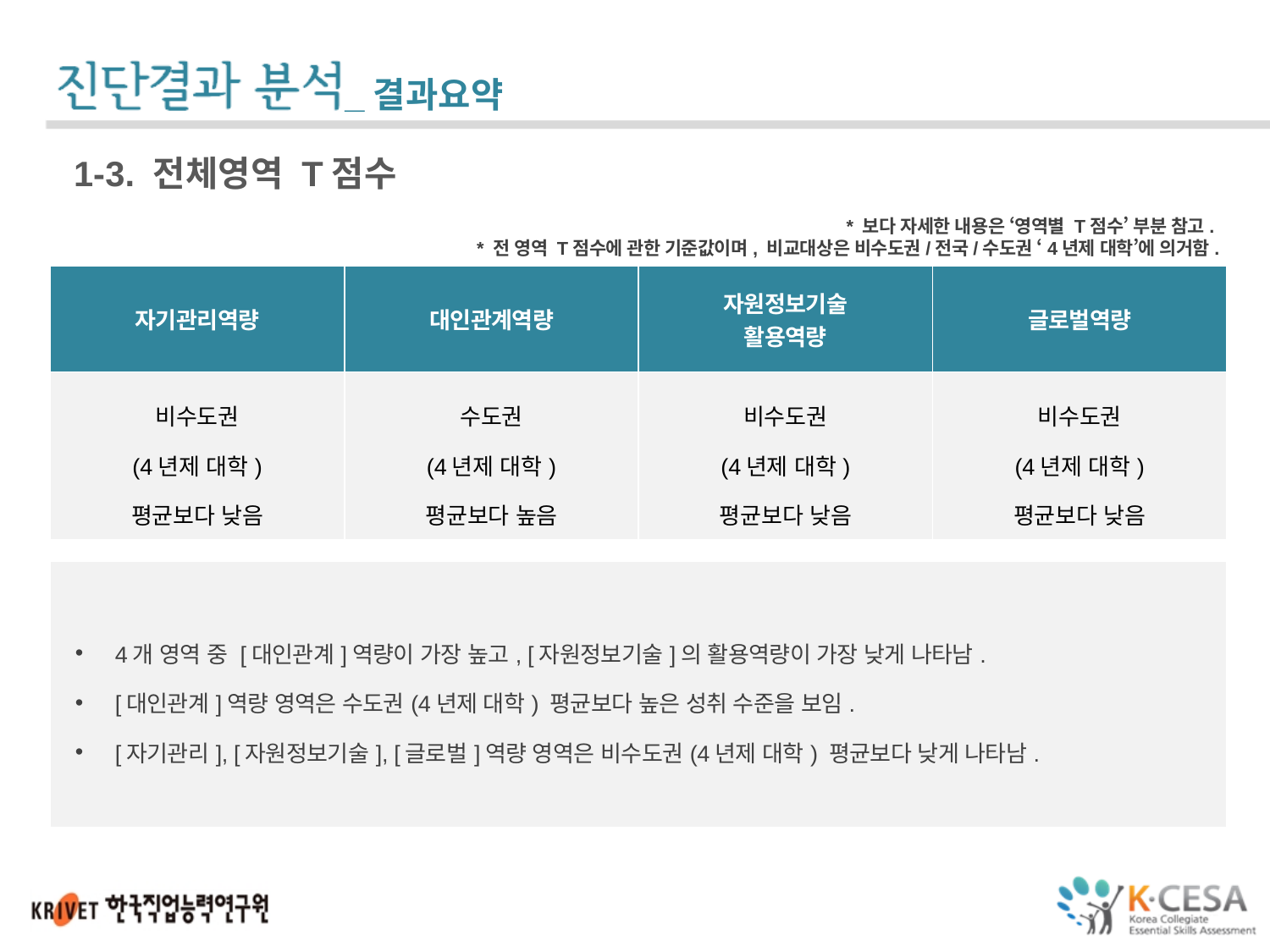

_결과요약
1-3. 전체영역 T점수
* 보다 자세한 내용은 ‘영역별 T점수’ 부분 참고.
* 전 영역 T점수에 관한 기준값이며, 비교대상은 비수도권/전국/수도권 ‘4년제 대학’에 의거함.
| 자기관리역량 | 대인관계역량 | 자원정보기술 활용역량 | 글로벌역량 |
| --- | --- | --- | --- |
| 비수도권 (4년제 대학) 평균보다 낮음 | 수도권 (4년제 대학) 평균보다 높음 | 비수도권 (4년제 대학) 평균보다 낮음 | 비수도권 (4년제 대학) 평균보다 낮음 |
| 4개 영역 중 [대인관계]역량이 가장 높고, [자원정보기술]의 활용역량이 가장 낮게 나타남. [대인관계]역량 영역은 수도권(4년제 대학) 평균보다 높은 성취 수준을 보임. [자기관리], [자원정보기술], [글로벌]역량 영역은 비수도권(4년제 대학) 평균보다 낮게 나타남. |
| --- |